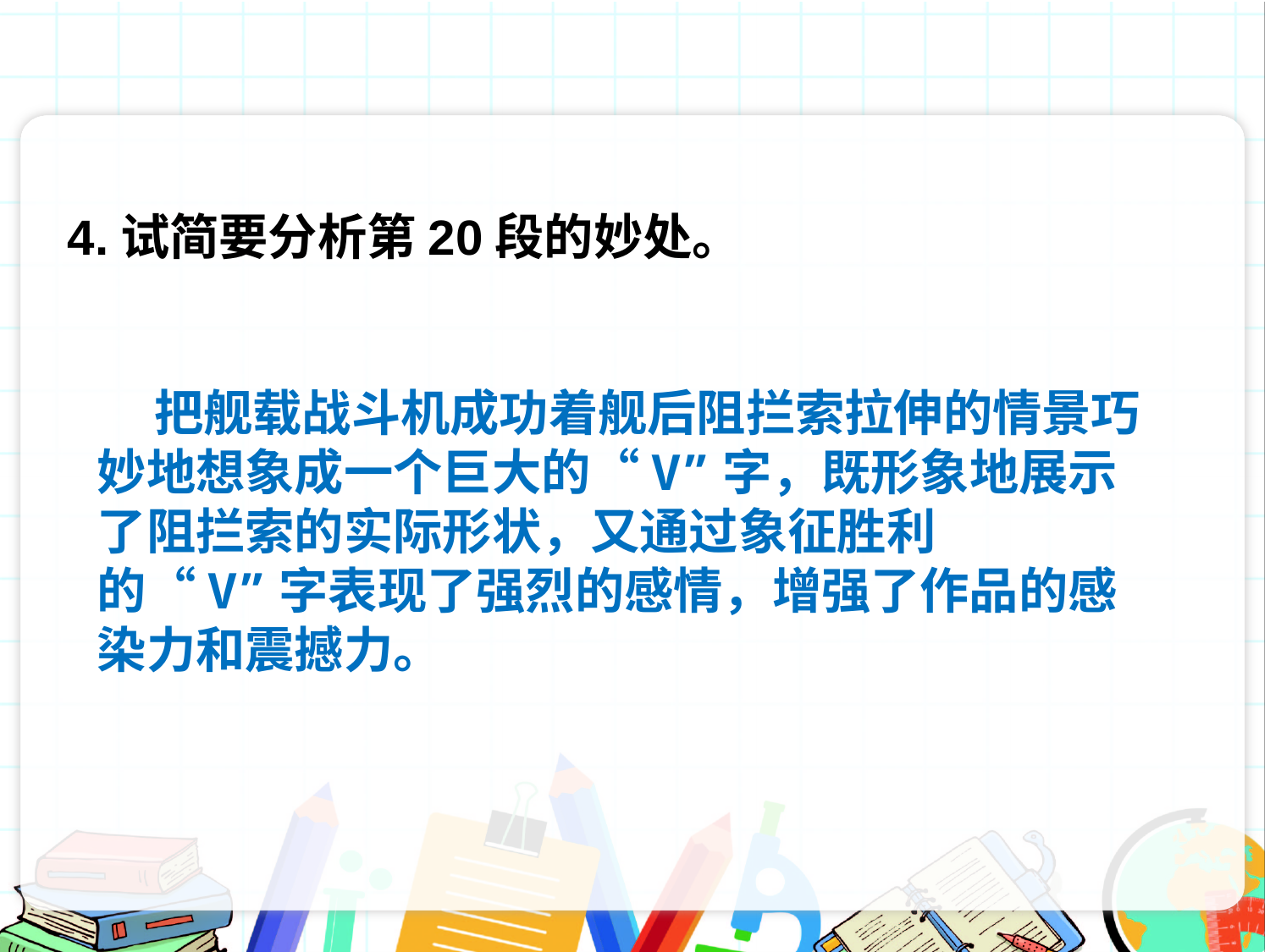

4.试简要分析第20段的妙处。
    把舰载战斗机成功着舰后阻拦索拉伸的情景巧妙地想象成一个巨大的“V”字，既形象地展示了阻拦索的实际形状，又通过象征胜利的“V”字表现了强烈的感情，增强了作品的感染力和震撼力。